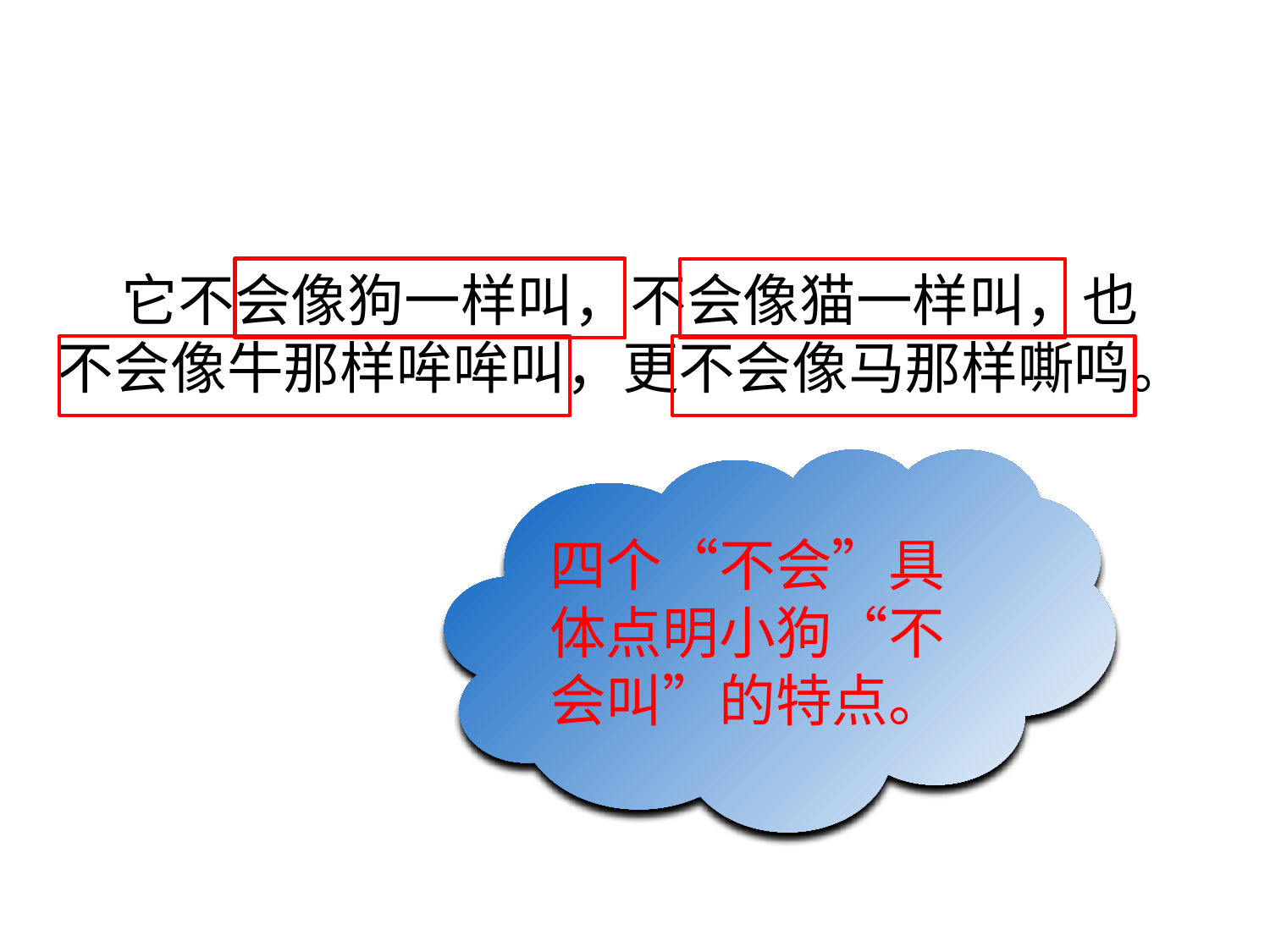

它不会像狗一样叫，不会像猫一样叫，也
不会像牛那样哞哞叫，更不会像马那样嘶鸣。

四个“不会”具体点明小狗“不会叫”的特点。